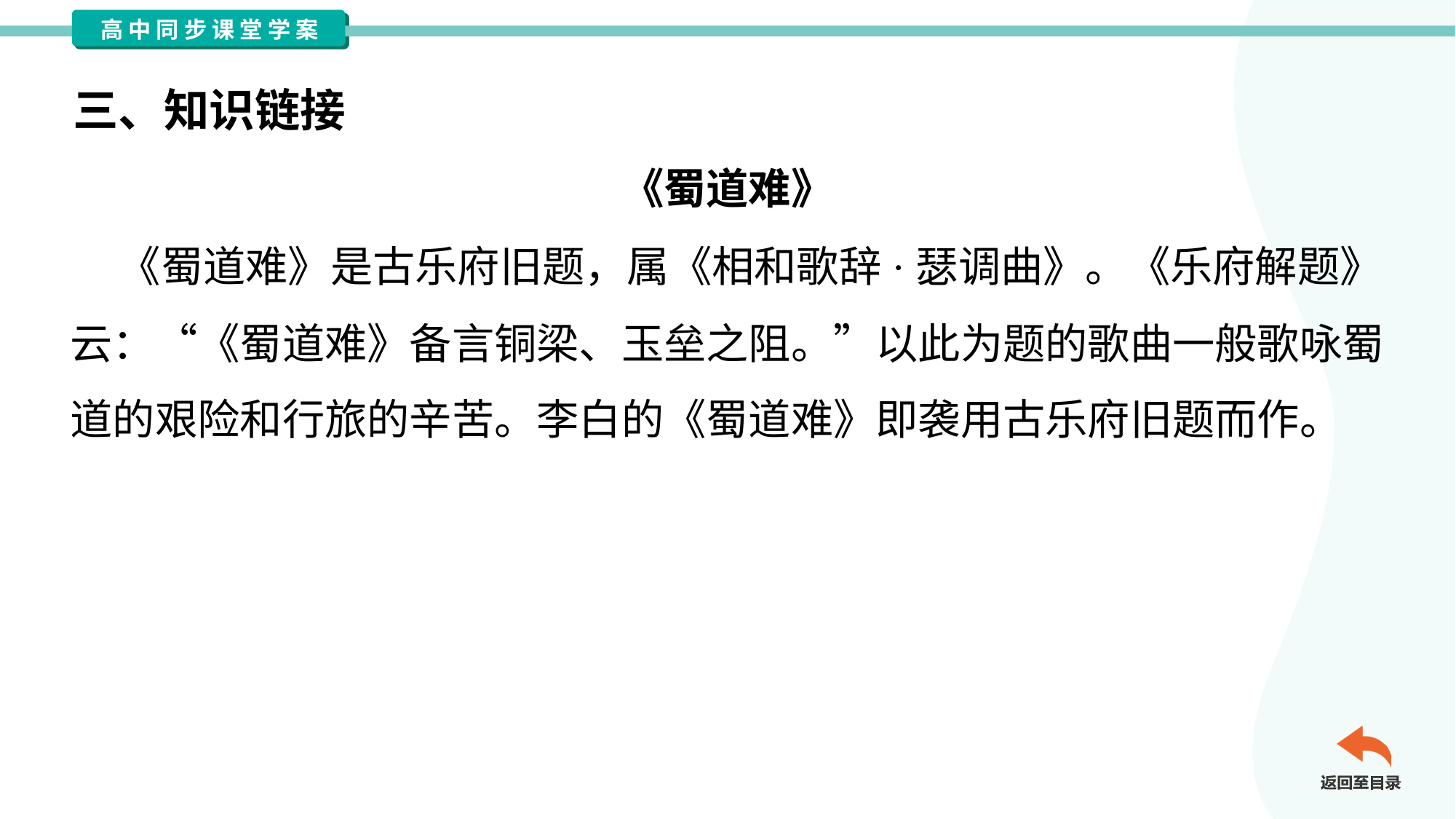

三、知识链接
《蜀道难》
    《蜀道难》是古乐府旧题，属《相和歌辞·瑟调曲》。《乐府解题》
云：“《蜀道难》备言铜梁、玉垒之阻。”以此为题的歌曲一般歌咏蜀
道的艰险和行旅的辛苦。李白的《蜀道难》即袭用古乐府旧题而作。